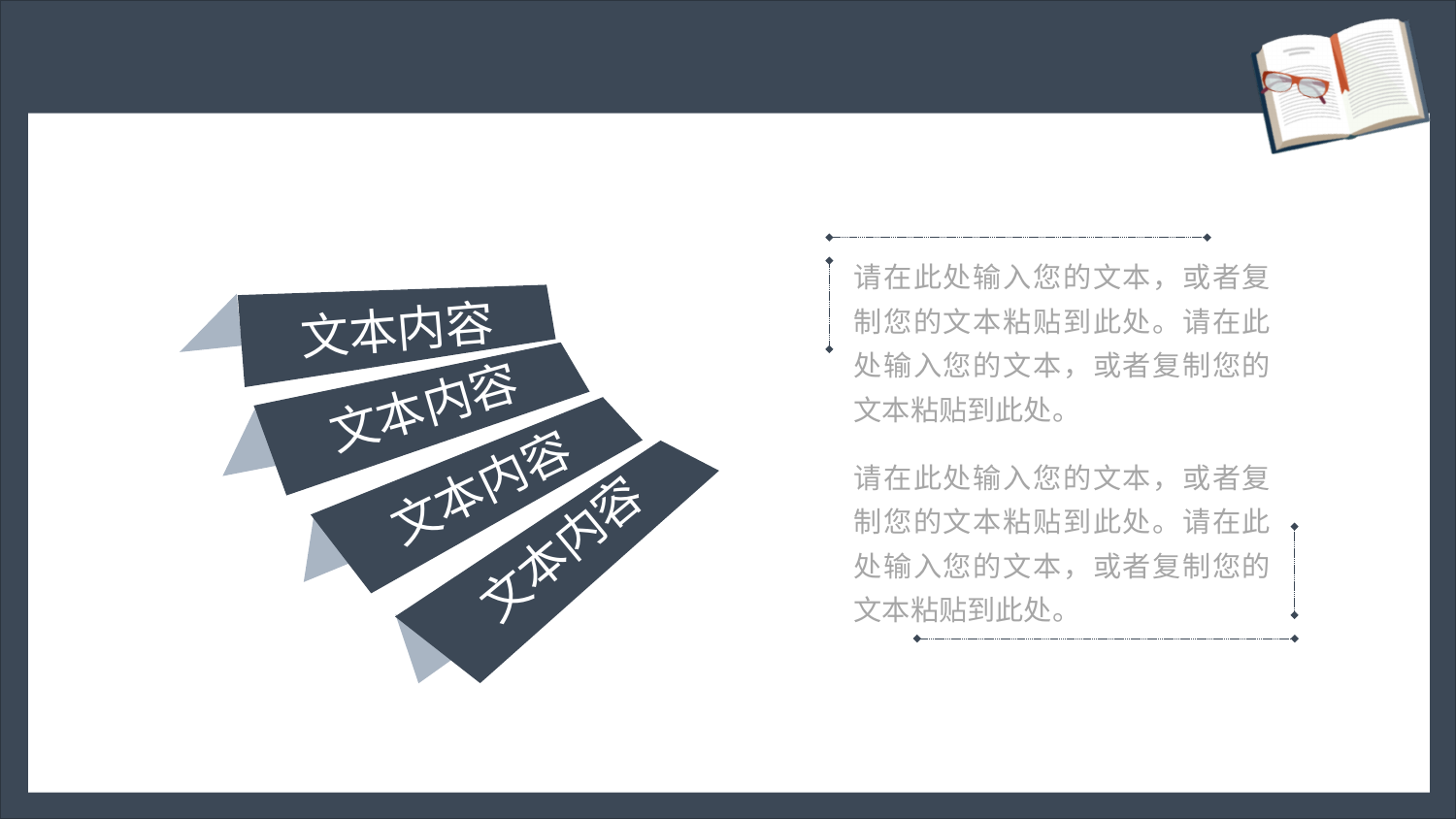

#
请在此处输入您的文本，或者复制您的文本粘贴到此处。请在此处输入您的文本，或者复制您的文本粘贴到此处。
请在此处输入您的文本，或者复制您的文本粘贴到此处。请在此处输入您的文本，或者复制您的文本粘贴到此处。
文本内容

文本内容

文本内容
文本内容